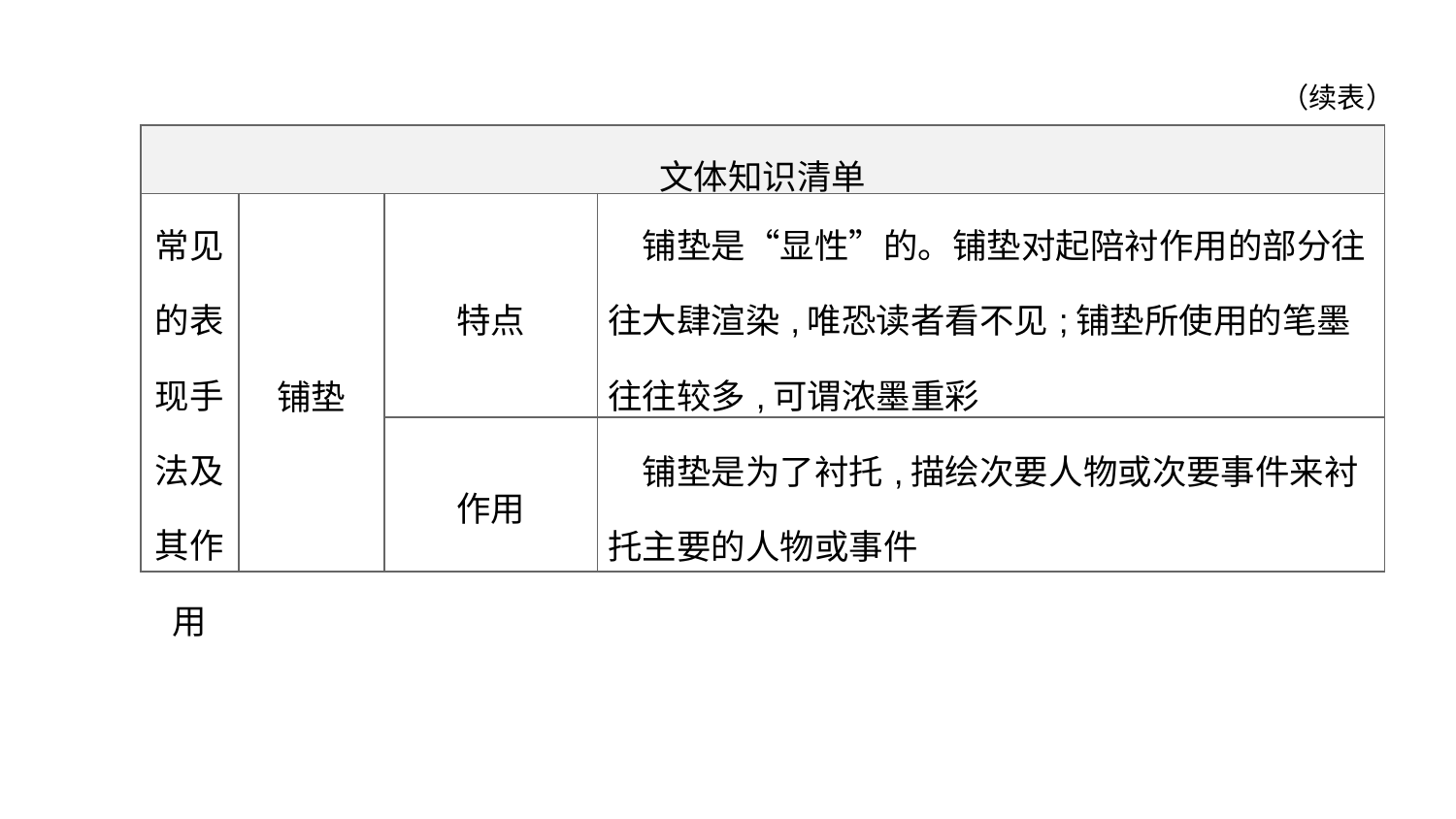

（续表）
| 文体知识清单 |  |  |  |
| --- | --- | --- | --- |
| 常见的表现手法及其作用 | 铺垫 | 特点 | 铺垫是“显性”的。铺垫对起陪衬作用的部分往往大肆渲染,唯恐读者看不见;铺垫所使用的笔墨往往较多,可谓浓墨重彩 |
|  |  | 作用 | 铺垫是为了衬托,描绘次要人物或次要事件来衬托主要的人物或事件 |